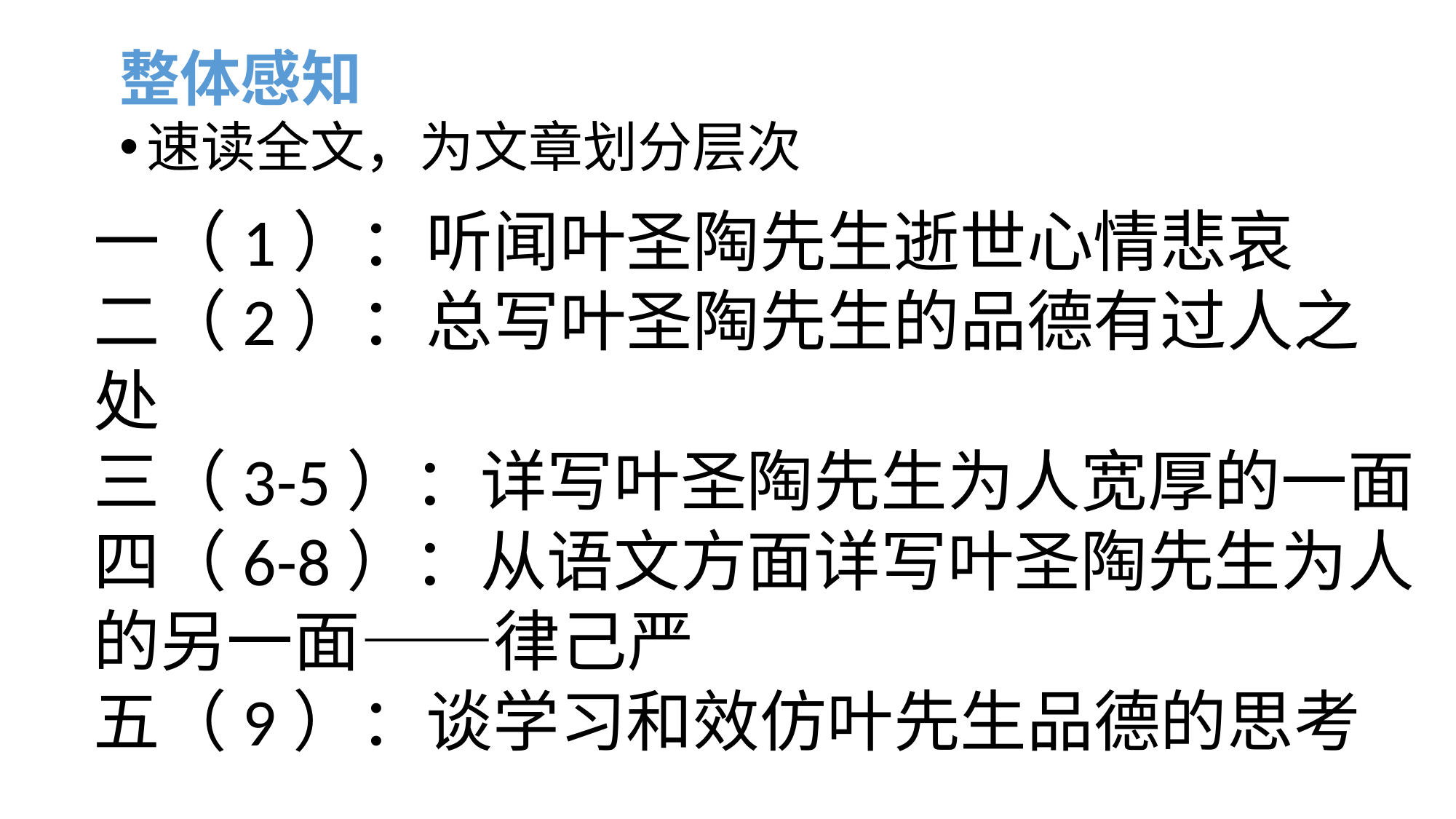

# 整体感知
速读全文，为文章划分层次
一（1）：听闻叶圣陶先生逝世心情悲哀
二（2）：总写叶圣陶先生的品德有过人之处
三（3-5）：详写叶圣陶先生为人宽厚的一面
四（6-8）：从语文方面详写叶圣陶先生为人的另一面——律己严
五（9）：谈学习和效仿叶先生品德的思考